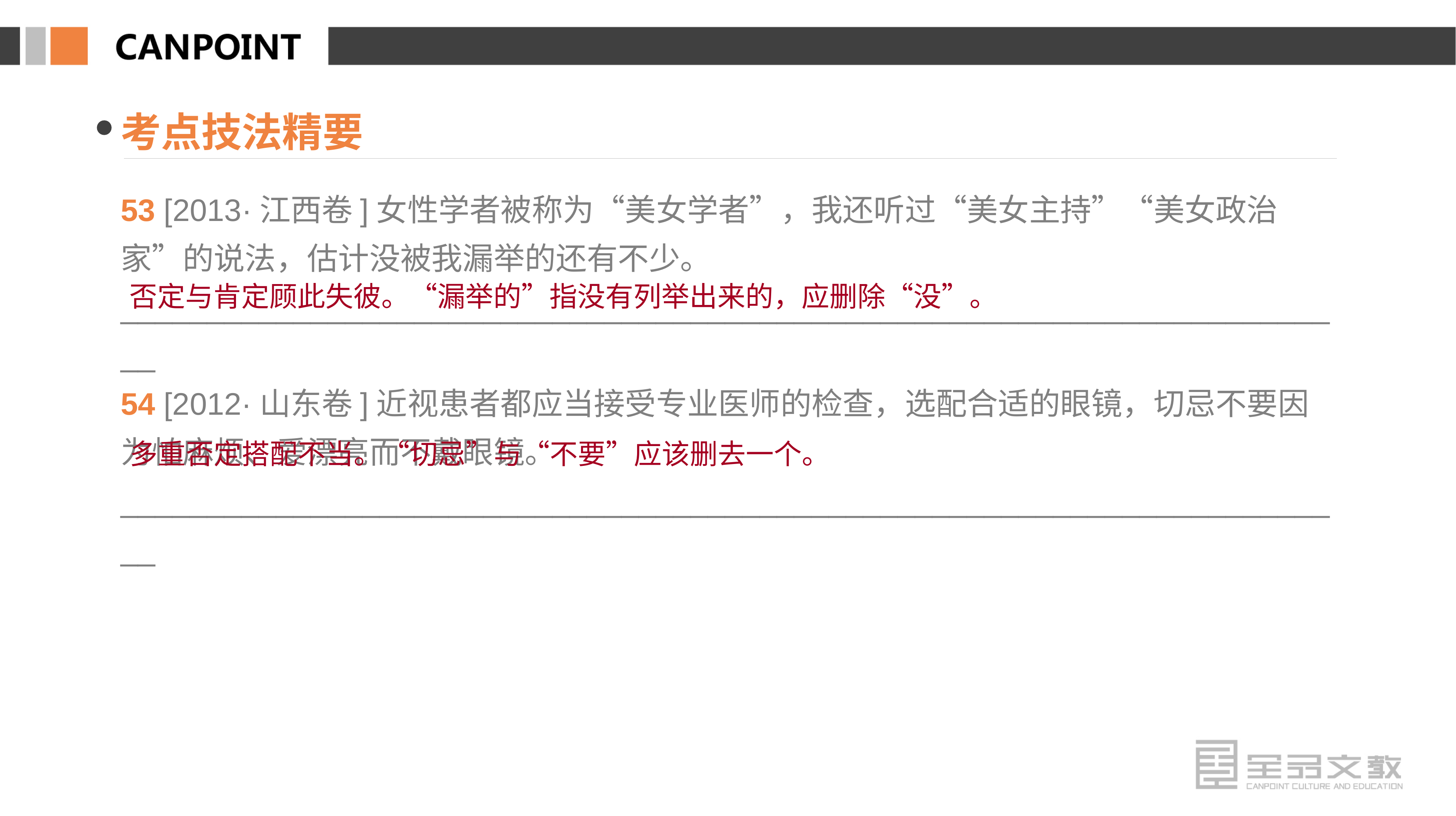

考点技法精要

53 [2013·江西卷]女性学者被称为“美女学者”，我还听过“美女主持”“美女政治家”的说法，估计没被我漏举的还有不少。
________________________________________________________________________
54 [2012·山东卷]近视患者都应当接受专业医师的检查，选配合适的眼镜，切忌不要因为怕麻烦、爱漂亮而不戴眼镜。
________________________________________________________________________
否定与肯定顾此失彼。“漏举的”指没有列举出来的，应删除“没”。
多重否定搭配不当。“切忌”与“不要”应该删去一个。